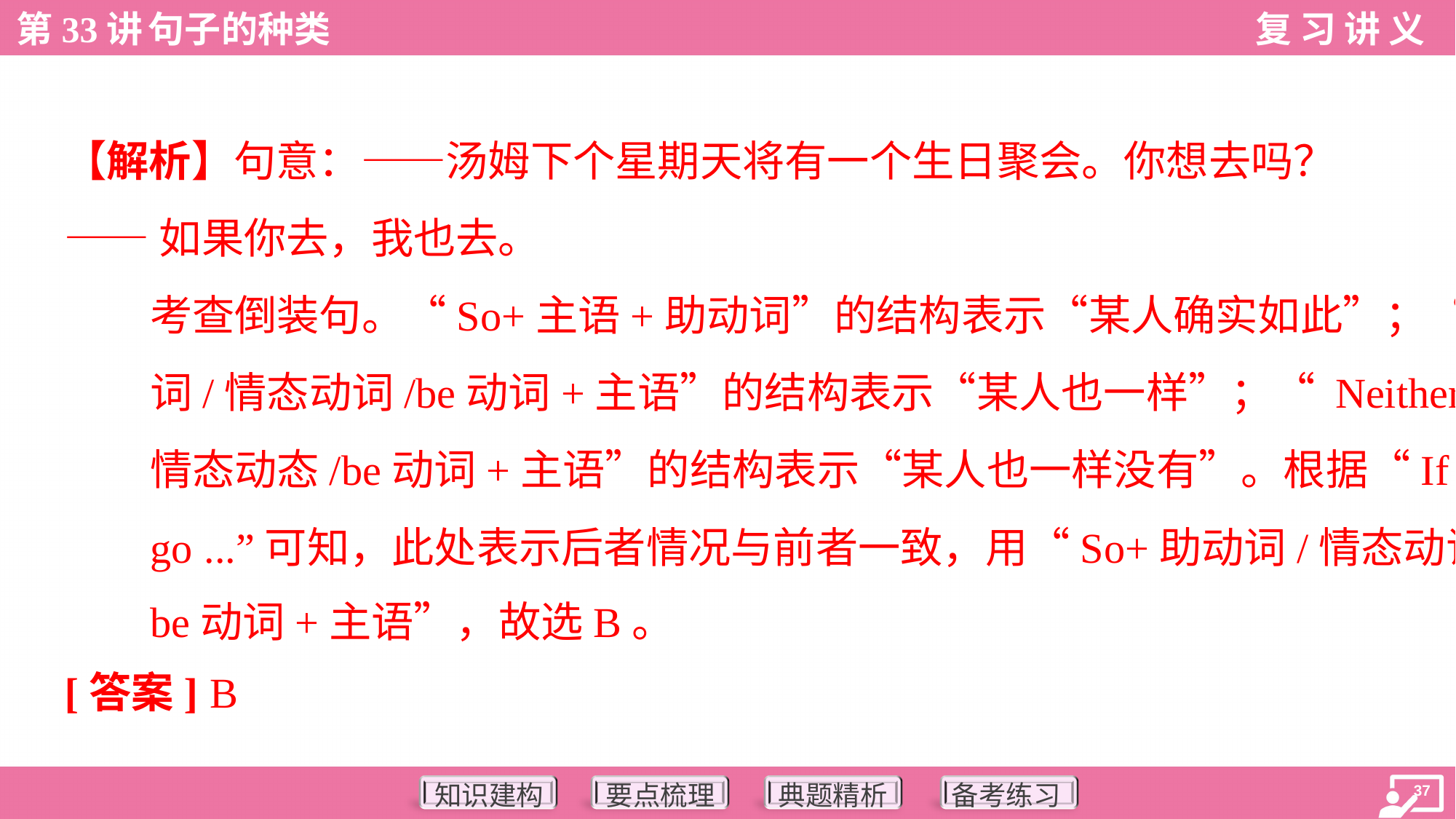

【解析】句意：——汤姆下个星期天将有一个生日聚会。你想去吗？
——如果你去，我也去。
考查倒装句。“So+主语+助动词”的结构表示“某人确实如此”；“So+助动
词/情态动词/be动词+主语”的结构表示“某人也一样”；“ Neither+助动词/
情态动态/be动词+主语”的结构表示“某人也一样没有”。根据“If you
go ...”可知，此处表示后者情况与前者一致，用“So+助动词/情态动词/
be动词+主语”，故选B。
[答案] B